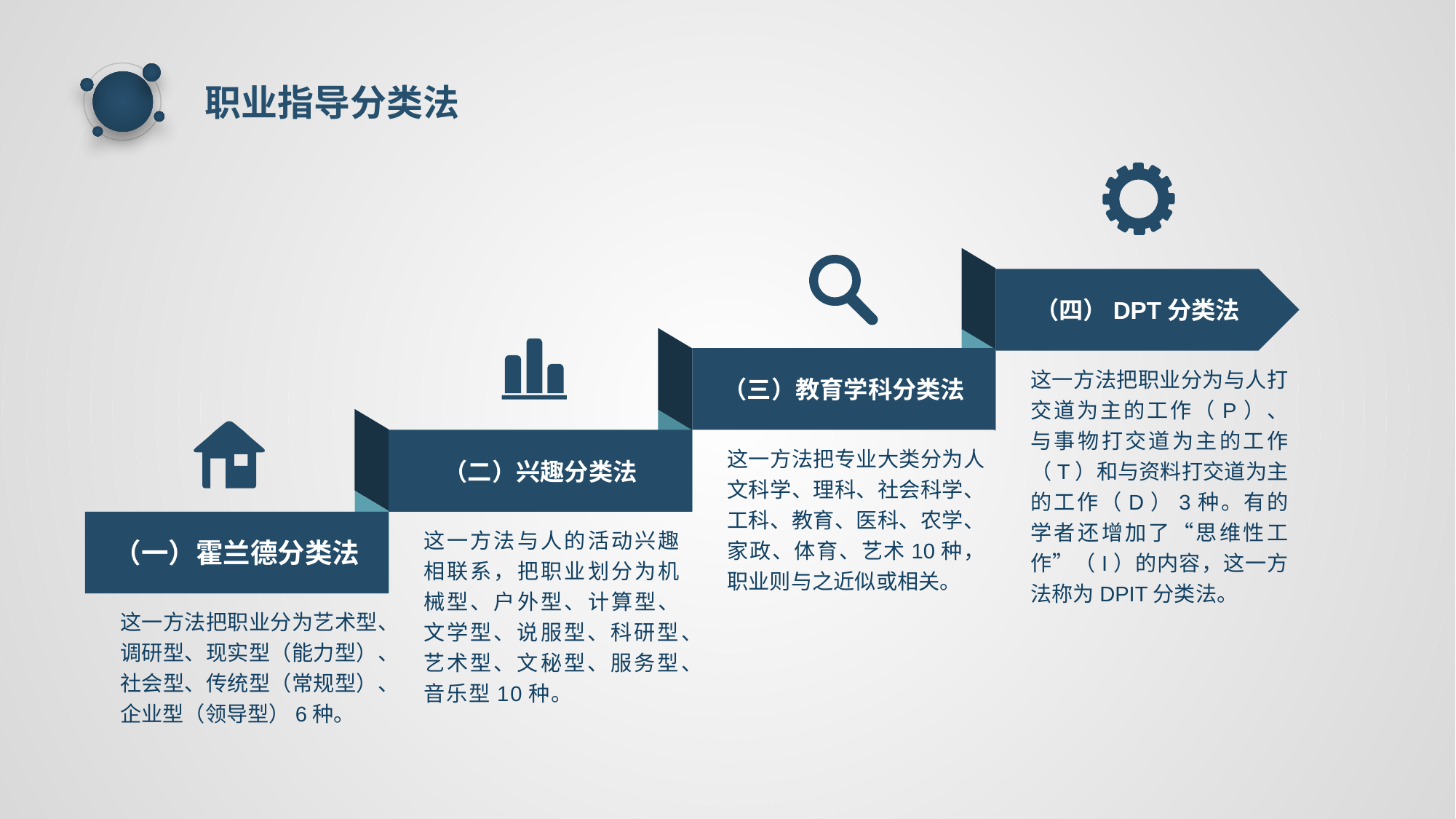

职业指导分类法

（四）DPT分类法

（二）兴趣分类法

（三）教育学科分类法

这一方法把职业分为与人打交道为主的工作（P）、与事物打交道为主的工作（T）和与资料打交道为主的工作（D）3种。有的学者还增加了“思维性工作”（I）的内容，这一方法称为DPIT分类法。

（一）霍兰德分类法

这一方法把专业大类分为人文科学、理科、社会科学、工科、教育、医科、农学、家政、体育、艺术10种，职业则与之近似或相关。
这一方法与人的活动兴趣相联系，把职业划分为机械型、户外型、计算型、文学型、说服型、科研型、艺术型、文秘型、服务型、音乐型10种。
这一方法把职业分为艺术型、调研型、现实型（能力型）、社会型、传统型（常规型）、企业型（领导型）6种。